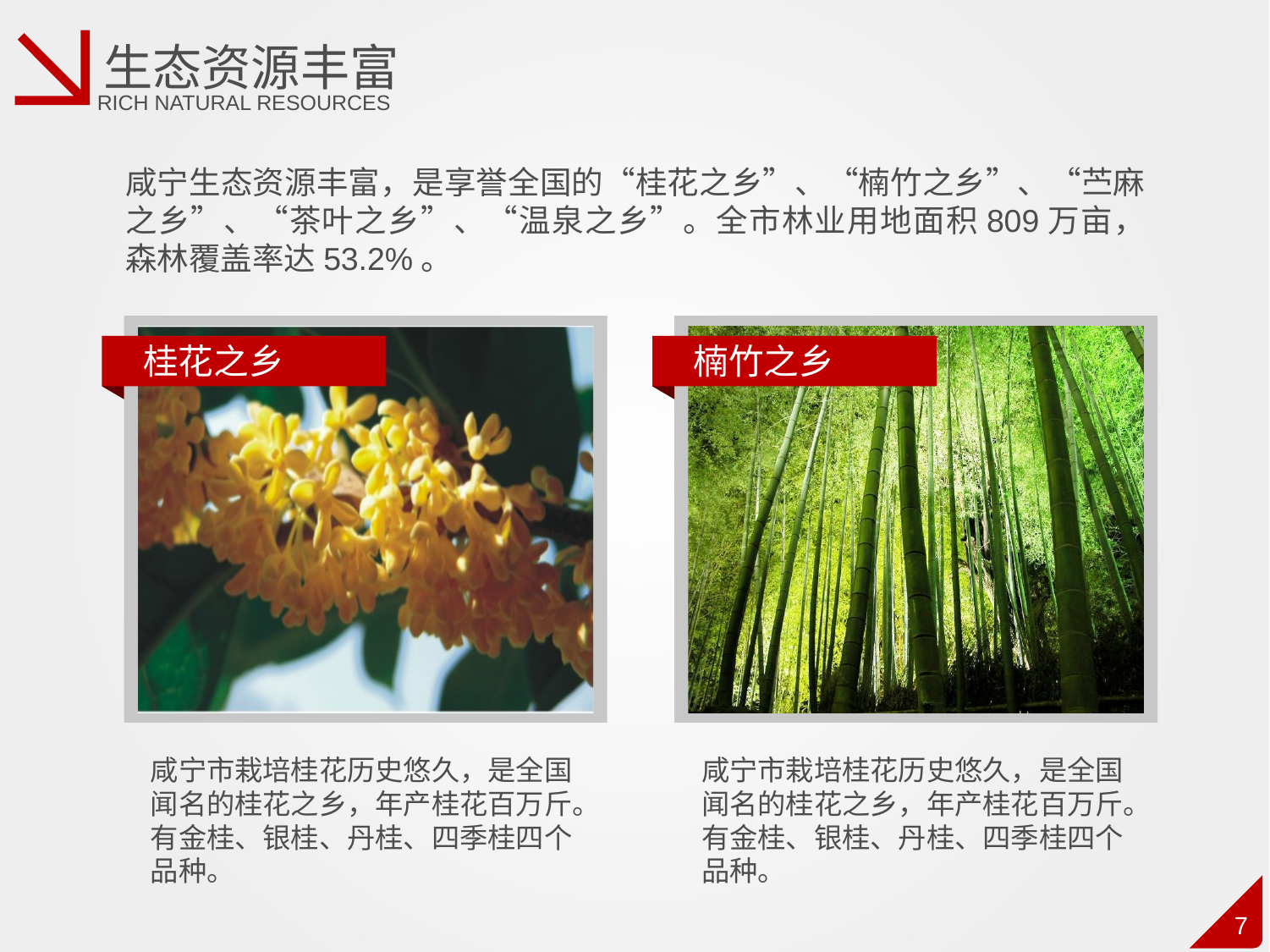

生态资源丰富
RICH NATURAL RESOURCES
咸宁生态资源丰富，是享誉全国的“桂花之乡”、“楠竹之乡”、“苎麻之乡”、“茶叶之乡”、“温泉之乡”。全市林业用地面积809万亩，森林覆盖率达53.2%。

桂花之乡
楠竹之乡

咸宁市栽培桂花历史悠久，是全国闻名的桂花之乡，年产桂花百万斤。有金桂、银桂、丹桂、四季桂四个品种。
咸宁市栽培桂花历史悠久，是全国闻名的桂花之乡，年产桂花百万斤。有金桂、银桂、丹桂、四季桂四个品种。